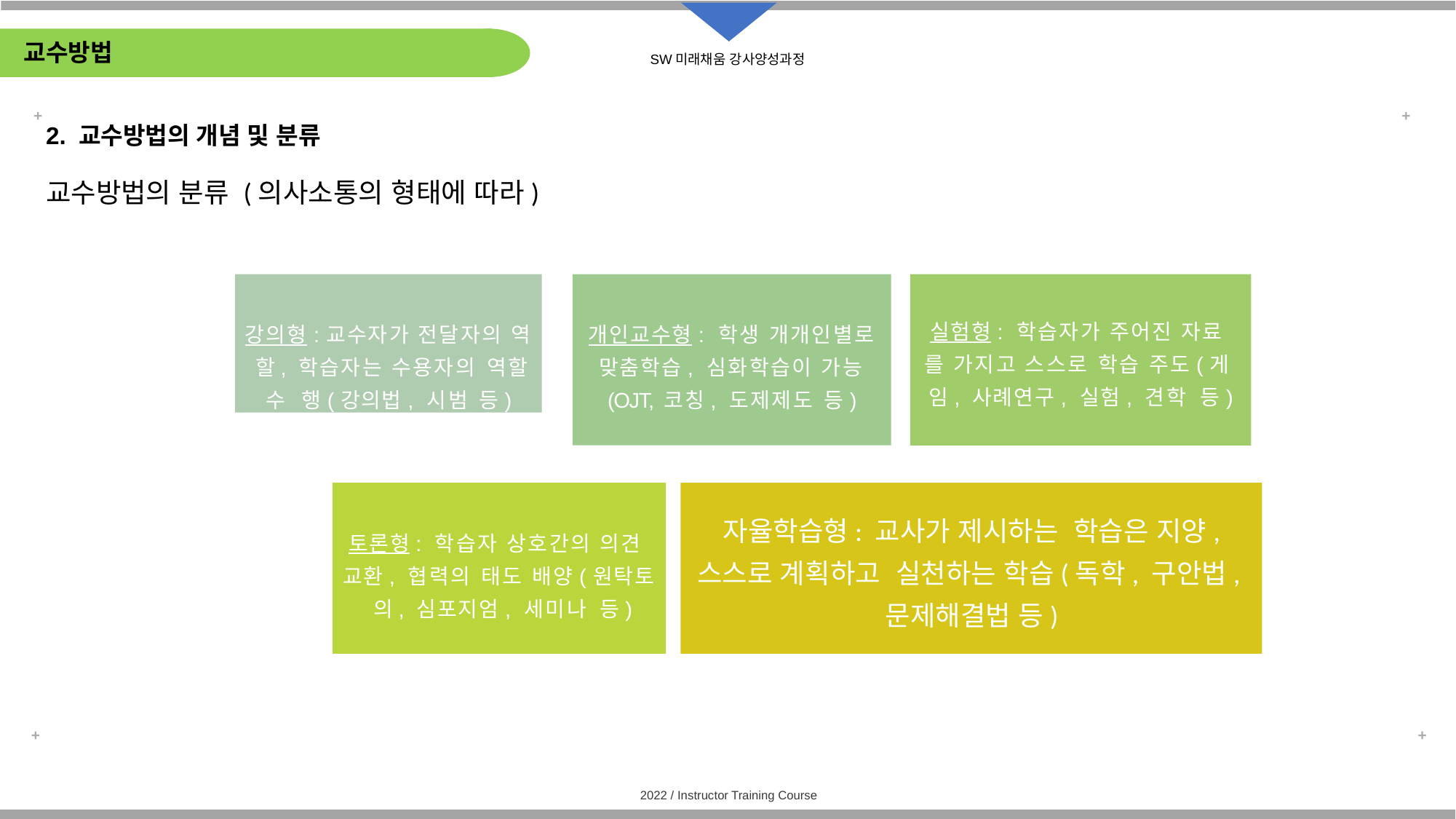

# 교수방법
2. 교수방법의 개념 및 분류
교수방법의 분류 (의사소통의 형태에 따라)

강의형:교수자가 전달자의 역  할, 학습자는 수용자의 역할 수  행(강의법, 시범 등)

개인교수형: 학생 개개인별로  맞춤학습, 심화학습이 가능  (OJT, 코칭, 도제제도 등)

실험형: 학습자가 주어진 자료  를 가지고 스스로 학습 주도(게  임, 사례연구, 실험, 견학 등)

토론형: 학습자 상호간의 의견  교환, 협력의 태도 배양(원탁토  의, 심포지엄, 세미나 등)

자율학습형: 교사가 제시하는  학습은 지양, 스스로 계획하고  실천하는 학습(독학, 구안법,  문제해결법 등)